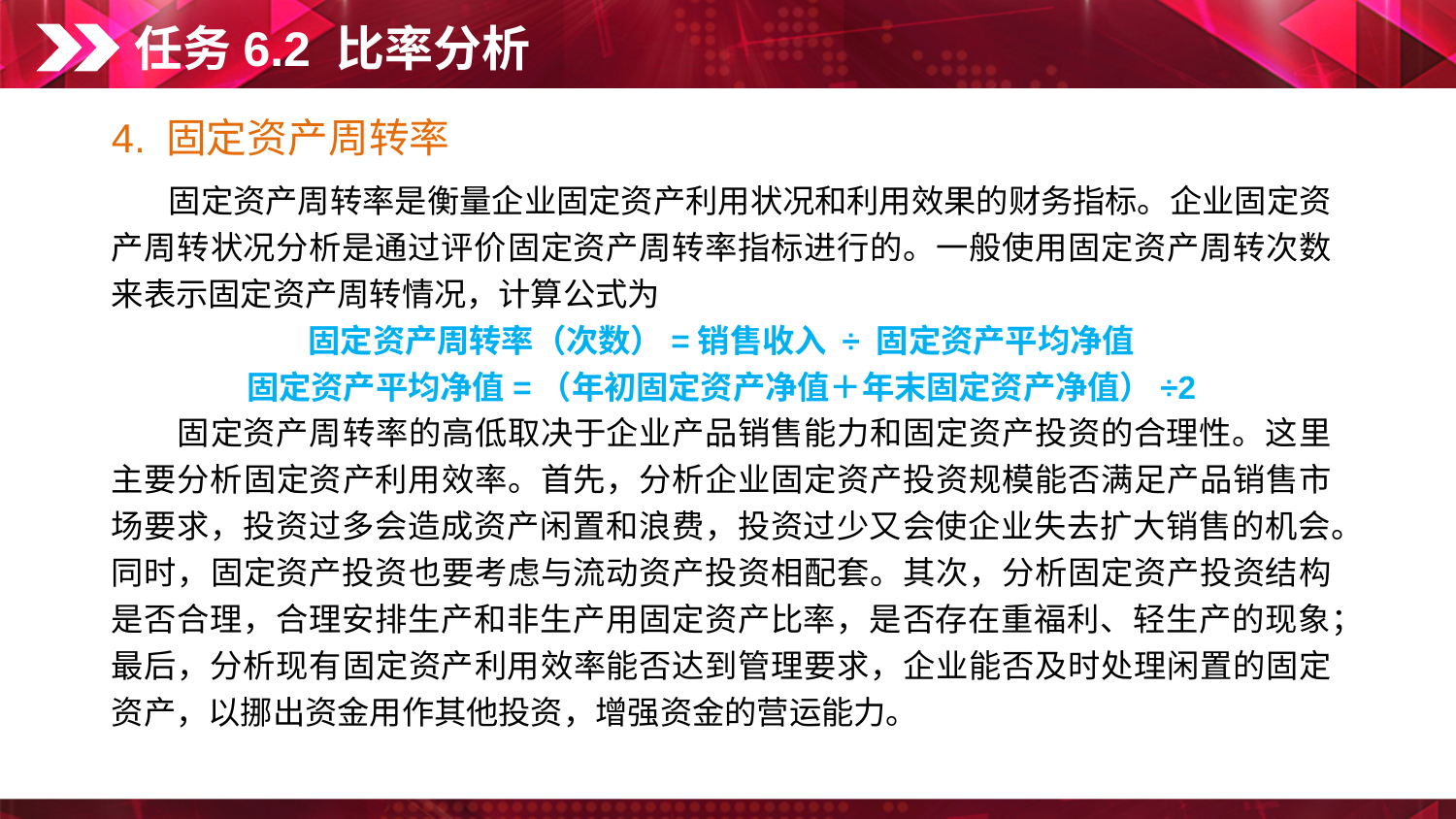

任务6.2 比率分析

4. 固定资产周转率
　　固定资产周转率是衡量企业固定资产利用状况和利用效果的财务指标。企业固定资产周转状况分析是通过评价固定资产周转率指标进行的。一般使用固定资产周转次数来表示固定资产周转情况，计算公式为
固定资产周转率（次数）=销售收入 ÷ 固定资产平均净值
固定资产平均净值=（年初固定资产净值＋年末固定资产净值）÷2
　　固定资产周转率的高低取决于企业产品销售能力和固定资产投资的合理性。这里主要分析固定资产利用效率。首先，分析企业固定资产投资规模能否满足产品销售市场要求，投资过多会造成资产闲置和浪费，投资过少又会使企业失去扩大销售的机会。同时，固定资产投资也要考虑与流动资产投资相配套。其次，分析固定资产投资结构是否合理，合理安排生产和非生产用固定资产比率，是否存在重福利、轻生产的现象；最后，分析现有固定资产利用效率能否达到管理要求，企业能否及时处理闲置的固定资产，以挪出资金用作其他投资，增强资金的营运能力。